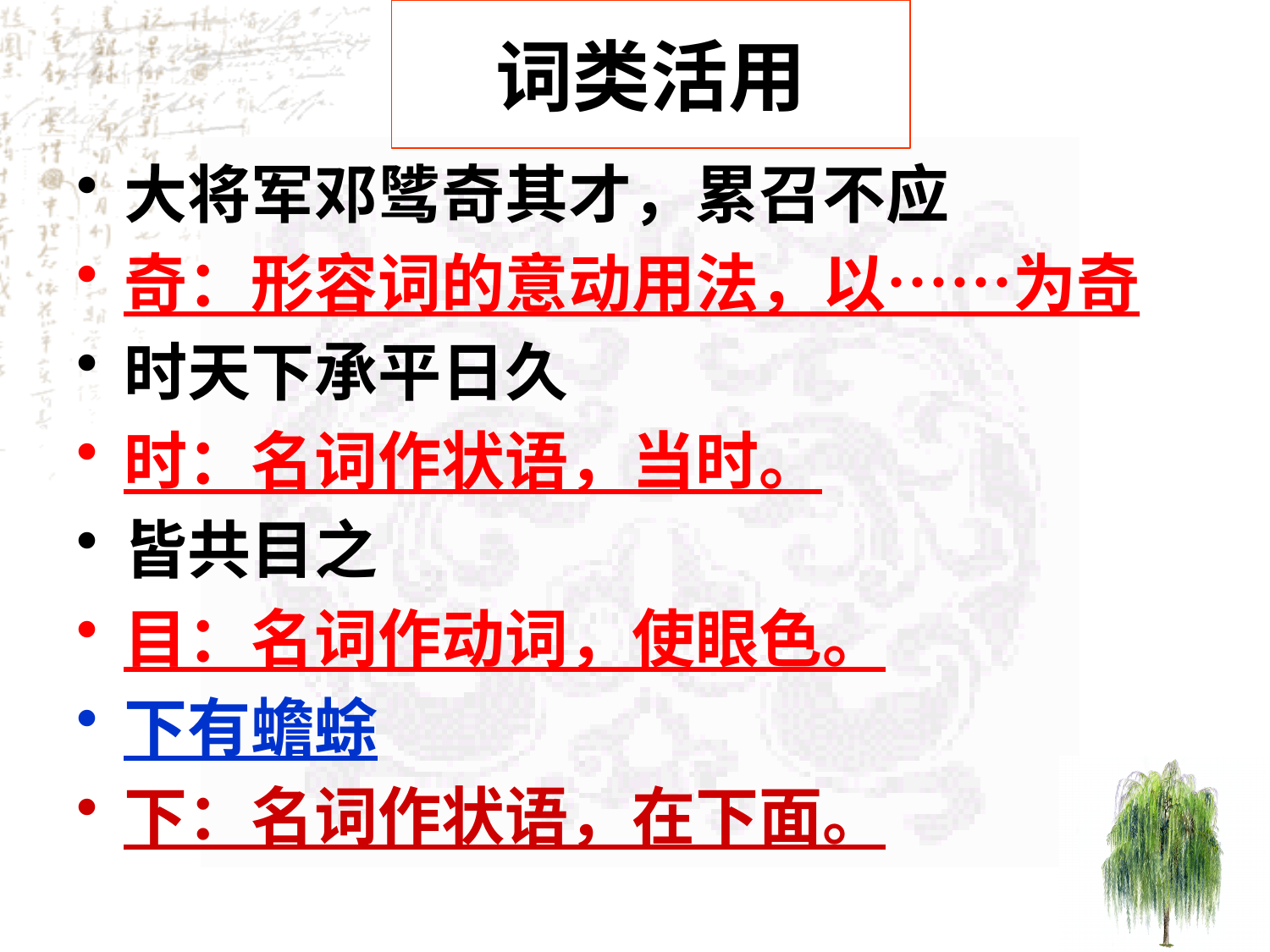

# 词类活用
大将军邓骘奇其才，累召不应
奇：形容词的意动用法，以……为奇
时天下承平日久
时：名词作状语，当时。
皆共目之
目：名词作动词，使眼色。
下有蟾蜍
下：名词作状语，在下面。